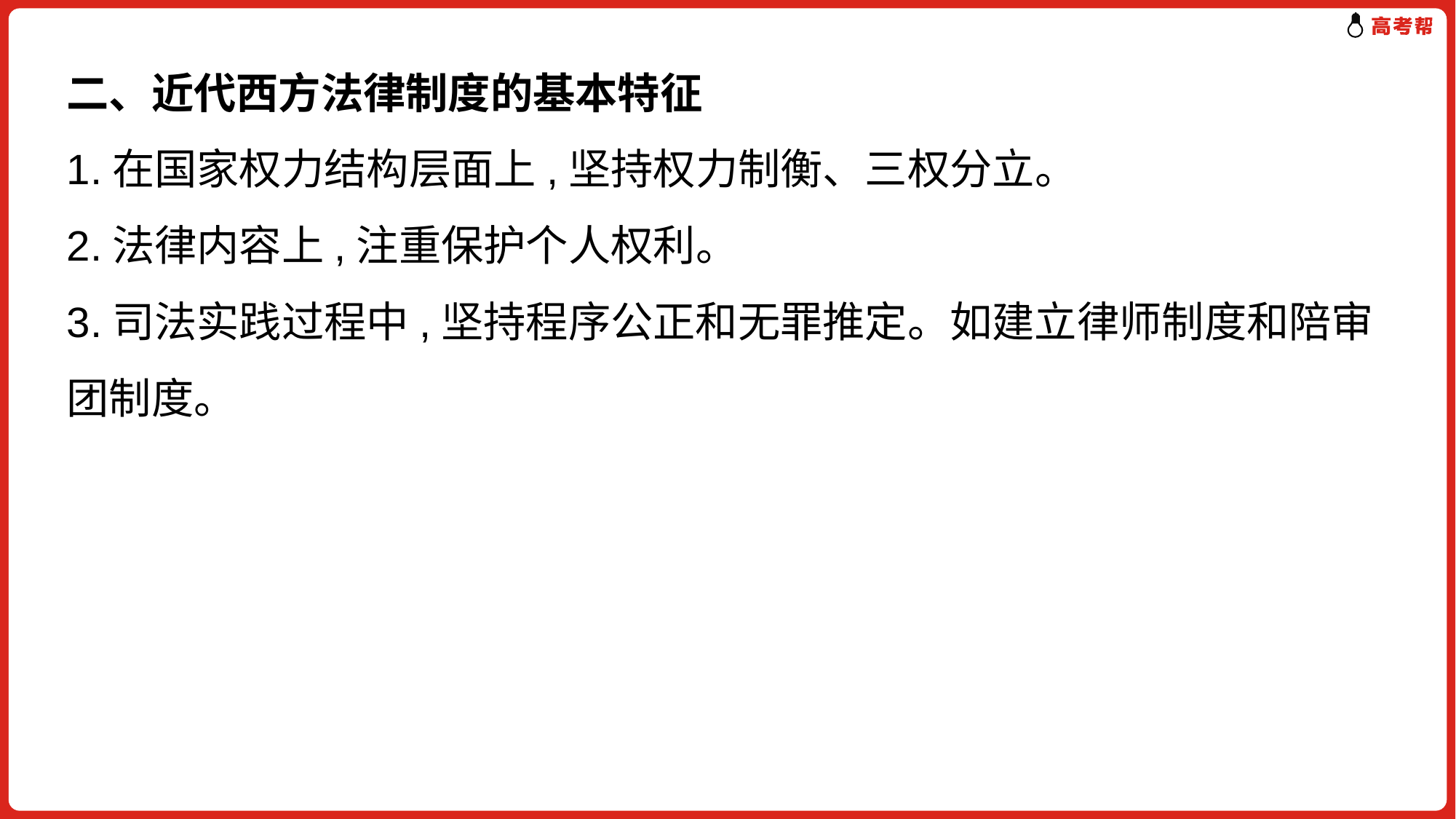

二、近代西方法律制度的基本特征
1.在国家权力结构层面上,坚持权力制衡、三权分立。
2.法律内容上,注重保护个人权利。
3.司法实践过程中,坚持程序公正和无罪推定。如建立律师制度和陪审团制度。